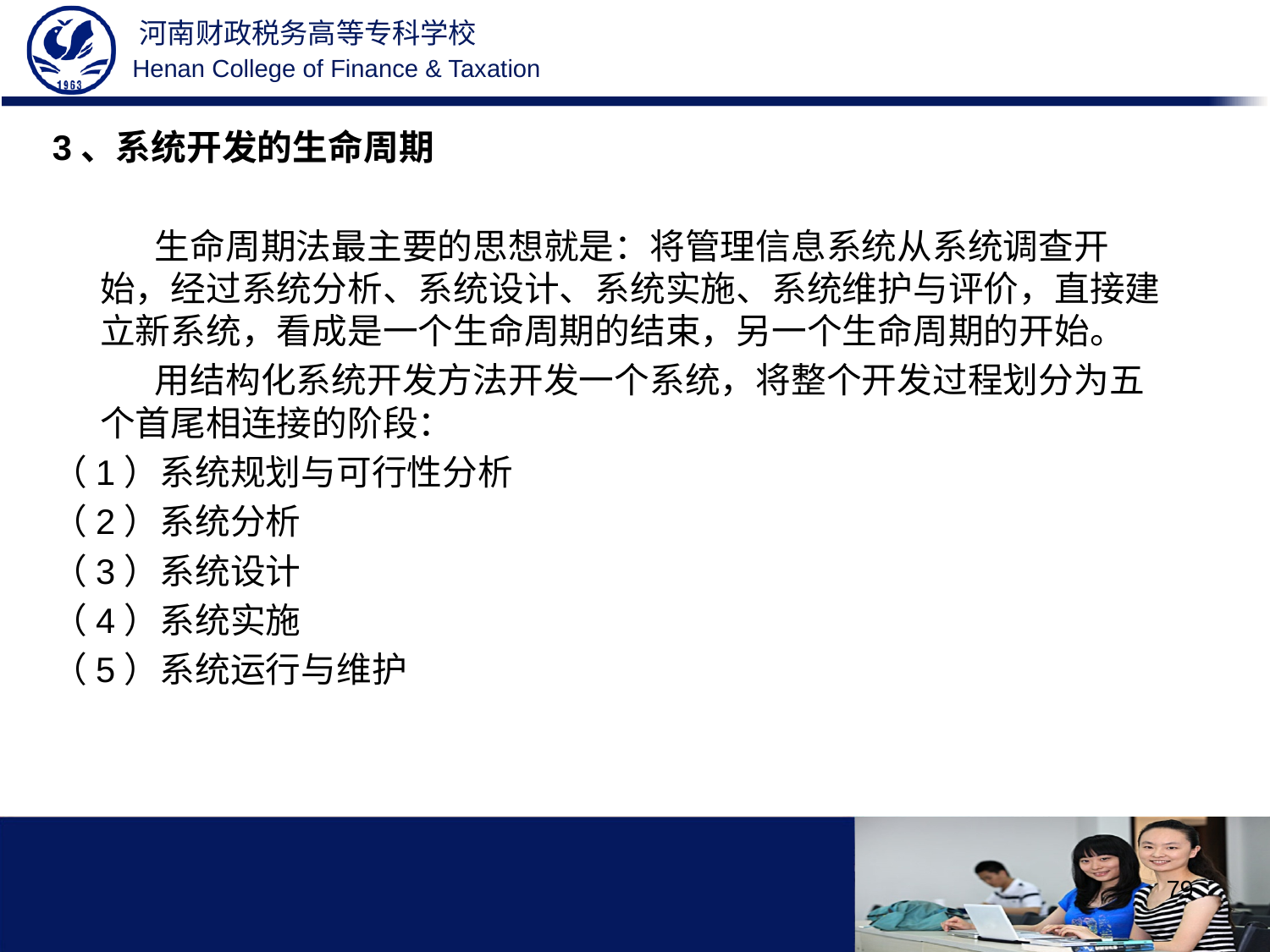

3、系统开发的生命周期

            生命周期法最主要的思想就是：将管理信息系统从系统调查开始，经过系统分析、系统设计、系统实施、系统维护与评价，直接建立新系统，看成是一个生命周期的结束，另一个生命周期的开始。
            用结构化系统开发方法开发一个系统，将整个开发过程划分为五个首尾相连接的阶段：
（1）系统规划与可行性分析
（2）系统分析
（3）系统设计
（4）系统实施
（5）系统运行与维护

79